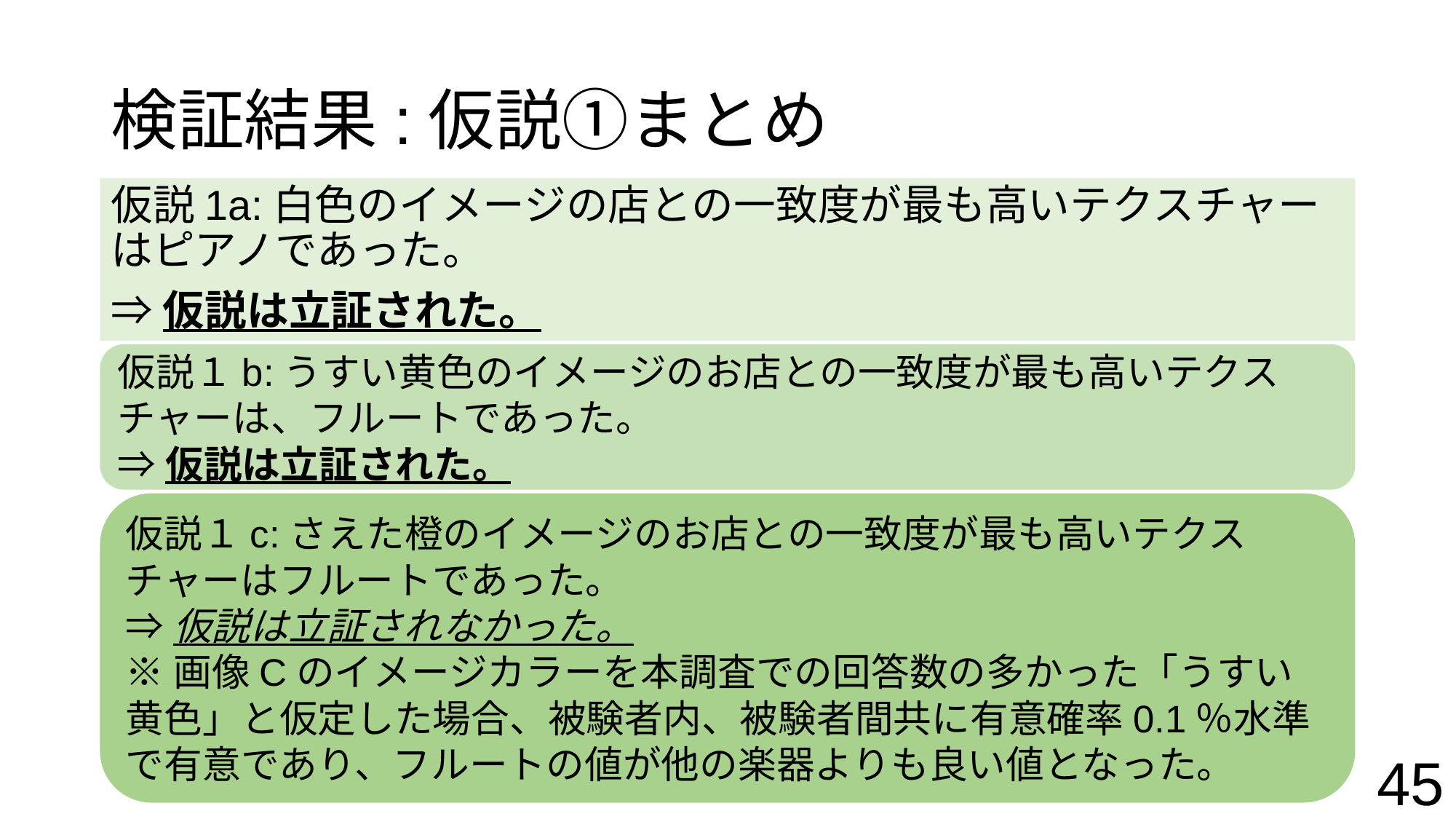

# 検証結果:仮説①まとめ
仮説1a:白色のイメージの店との一致度が最も高いテクスチャーはピアノであった。
⇒仮説は立証された。
仮説１b:うすい黄色のイメージのお店との一致度が最も高いテクスチャーは、フルートであった。
⇒仮説は立証された。
仮説１c:さえた橙のイメージのお店との一致度が最も高いテクスチャーはフルートであった。
⇒仮説は立証されなかった。
※画像Cのイメージカラーを本調査での回答数の多かった「うすい黄色」と仮定した場合、被験者内、被験者間共に有意確率0.1％水準で有意であり、フルートの値が他の楽器よりも良い値となった。
45